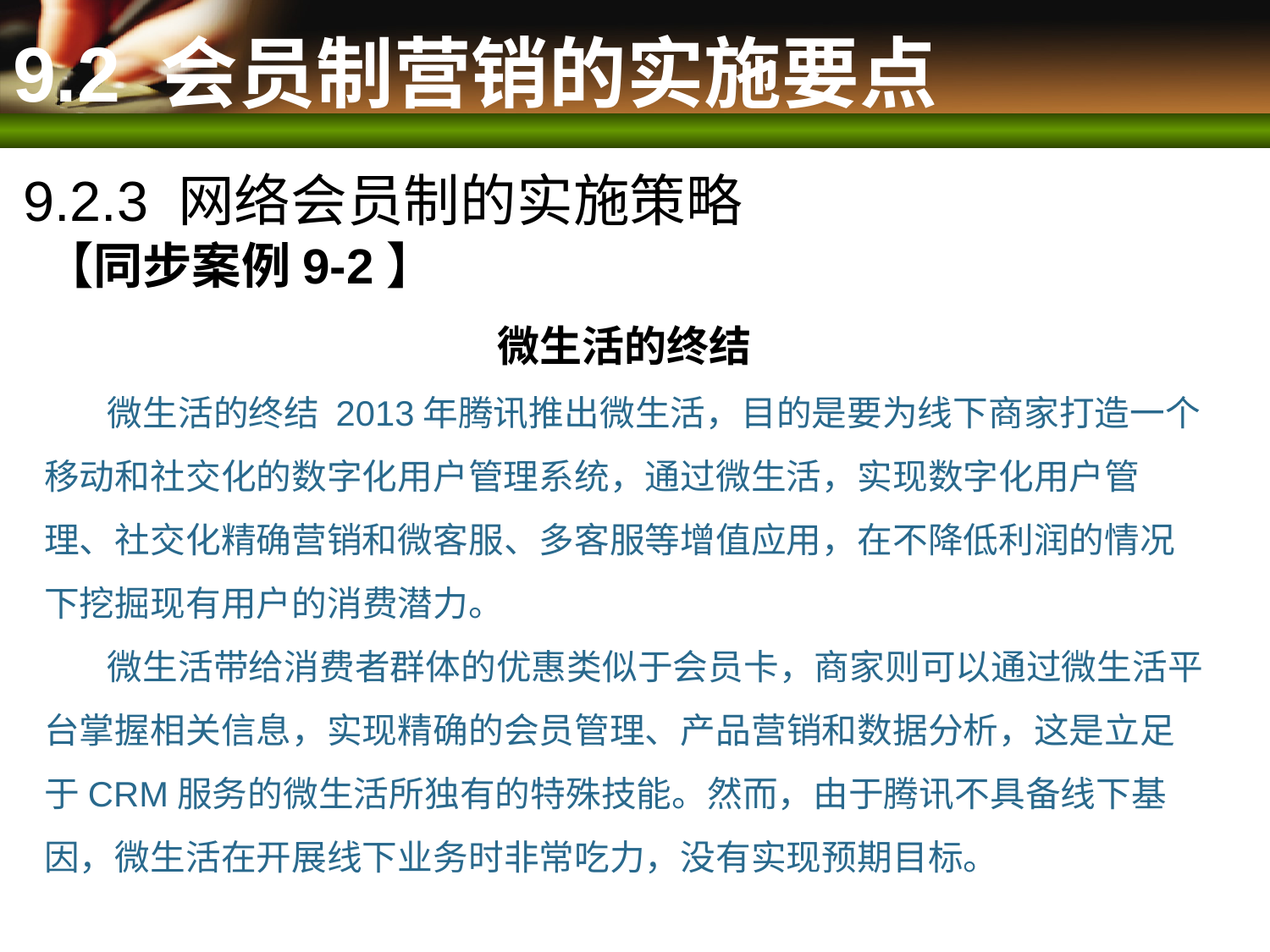

# 9.2 会员制营销的实施要点
9.2.3 网络会员制的实施策略

【同步案例9-2】
微生活的终结
       微生活的终结 2013年腾讯推出微生活，目的是要为线下商家打造一个移动和社交化的数字化用户管理系统，通过微生活，实现数字化用户管理、社交化精确营销和微客服、多客服等增值应用，在不降低利润的情况下挖掘现有用户的消费潜力。
       微生活带给消费者群体的优惠类似于会员卡，商家则可以通过微生活平台掌握相关信息，实现精确的会员管理、产品营销和数据分析，这是立足于CRM服务的微生活所独有的特殊技能。然而，由于腾讯不具备线下基因，微生活在开展线下业务时非常吃力，没有实现预期目标。